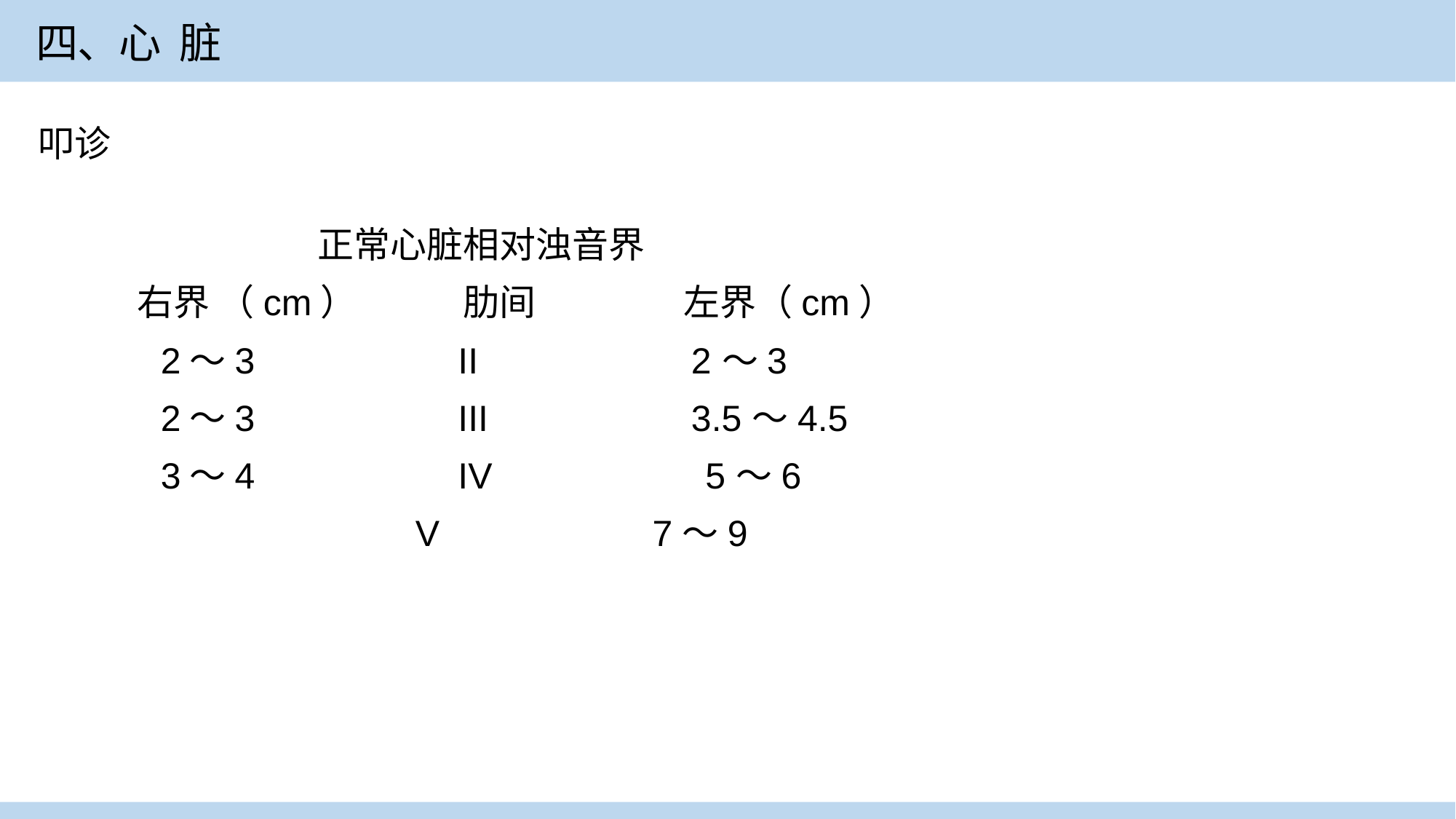

四、心  脏
叩诊

                                 正常心脏相对浊音界
           右界 （cm）             肋间                  左界（cm）
            2～3                    II                     2～3
            2～3                    III                    3.5～4.5
            3～4                    IV                     5～6
                                     V                     7～9